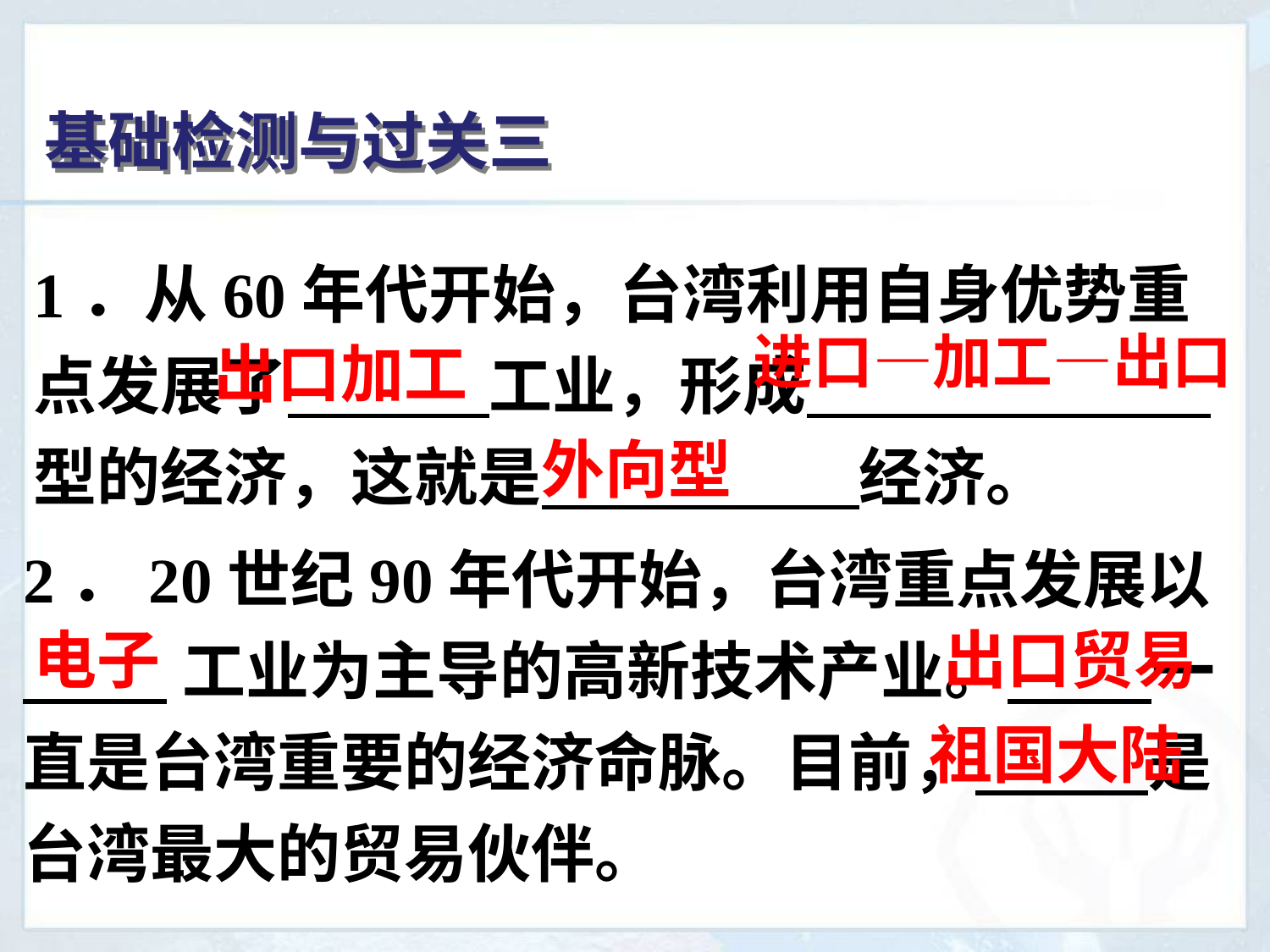

基础检测与过关三
1．从60年代开始，台湾利用自身优势重点发展了              工业，形成　　　      　　型的经济，这就是　　　　　经济。
进口—加工—出口
出口加工
外向型
2．20世纪90年代开始，台湾重点发展以
          工业为主导的高新技术产业。          一直是台湾重要的经济命脉。目前，            是台湾最大的贸易伙伴。
电子
出口贸易
祖国大陆